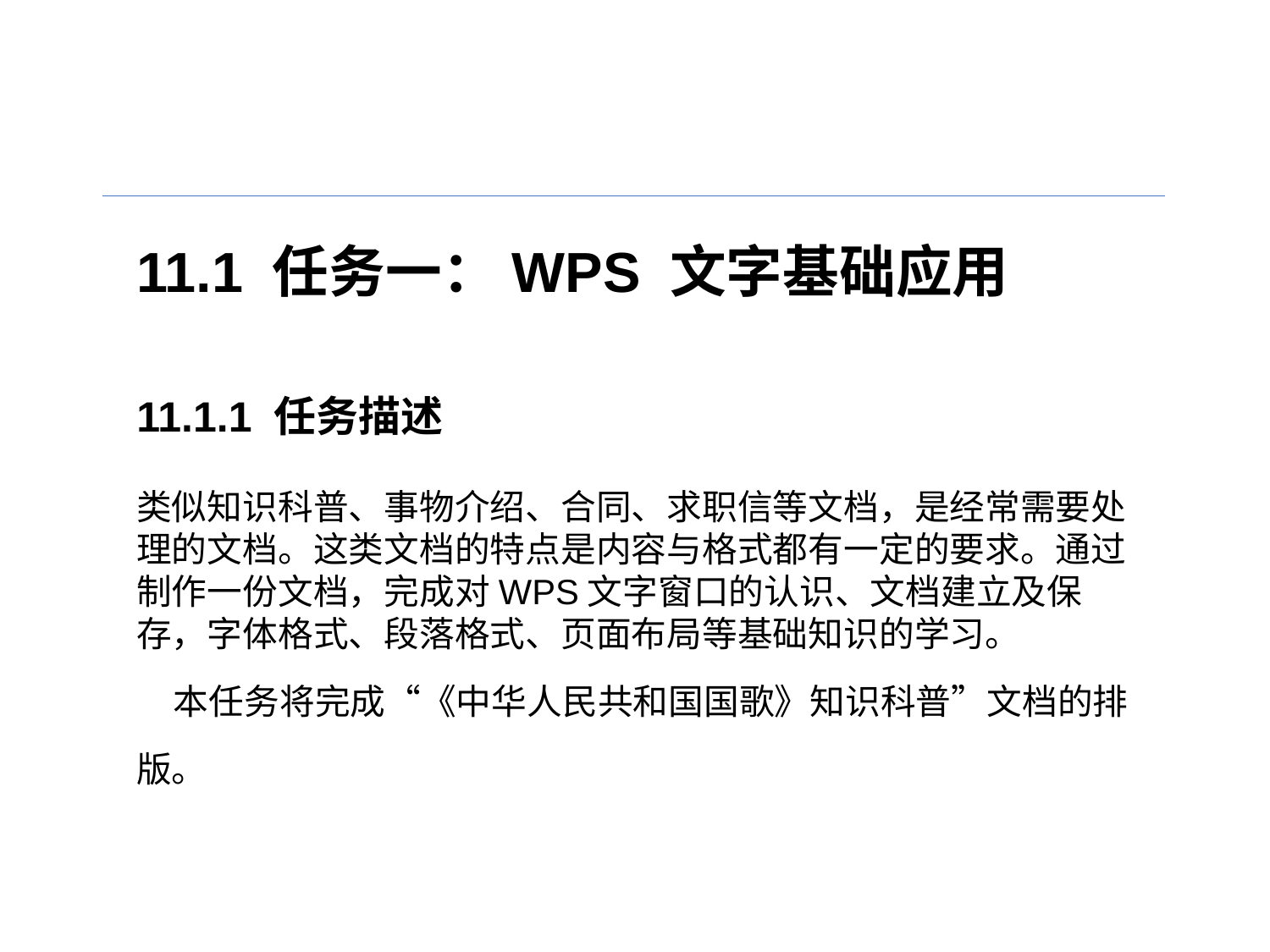

11.1 任务一：WPS 文字基础应用
11.1.1 任务描述
类似知识科普、事物介绍、合同、求职信等文档，是经常需要处理的文档。这类文档的特点是内容与格式都有一定的要求。通过制作一份文档，完成对WPS文字窗口的认识、文档建立及保存，字体格式、段落格式、页面布局等基础知识的学习。本任务将完成“《中华人民共和国国歌》知识科普”文档的排版。